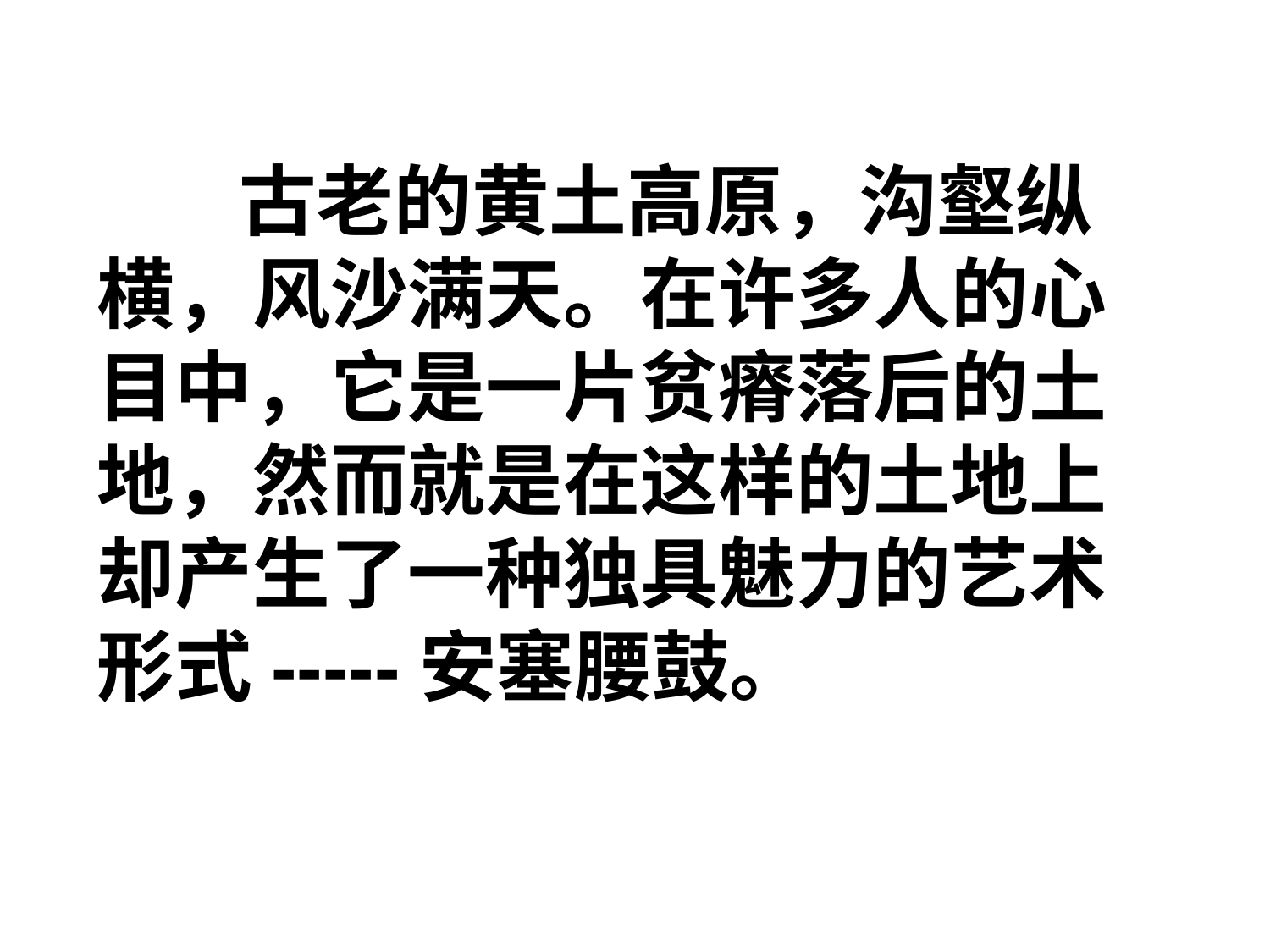

古老的黄土高原，沟壑纵横，风沙满天。在许多人的心目中，它是一片贫瘠落后的土地，然而就是在这样的土地上却产生了一种独具魅力的艺术形式-----安塞腰鼓。